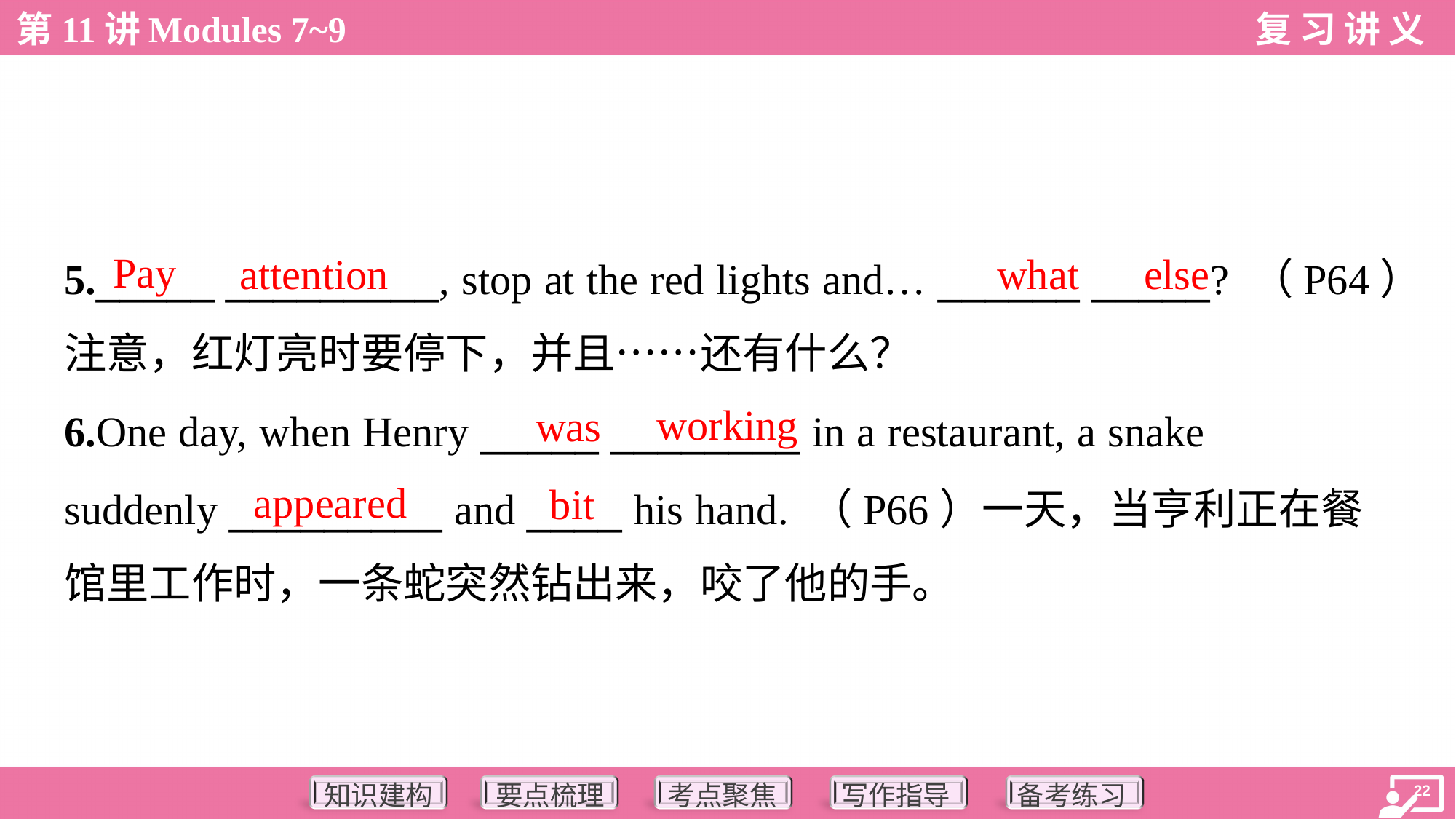

Pay
attention
what
else
5._____ _________, stop at the red lights and… ______ _____? （P64）
注意，红灯亮时要停下，并且……还有什么？
working
was
6.One day, when Henry _____ ________ in a restaurant, a snake
suddenly _________ and ____ his hand. （P66）一天，当亨利正在餐
馆里工作时，一条蛇突然钻出来，咬了他的手。
appeared
bit